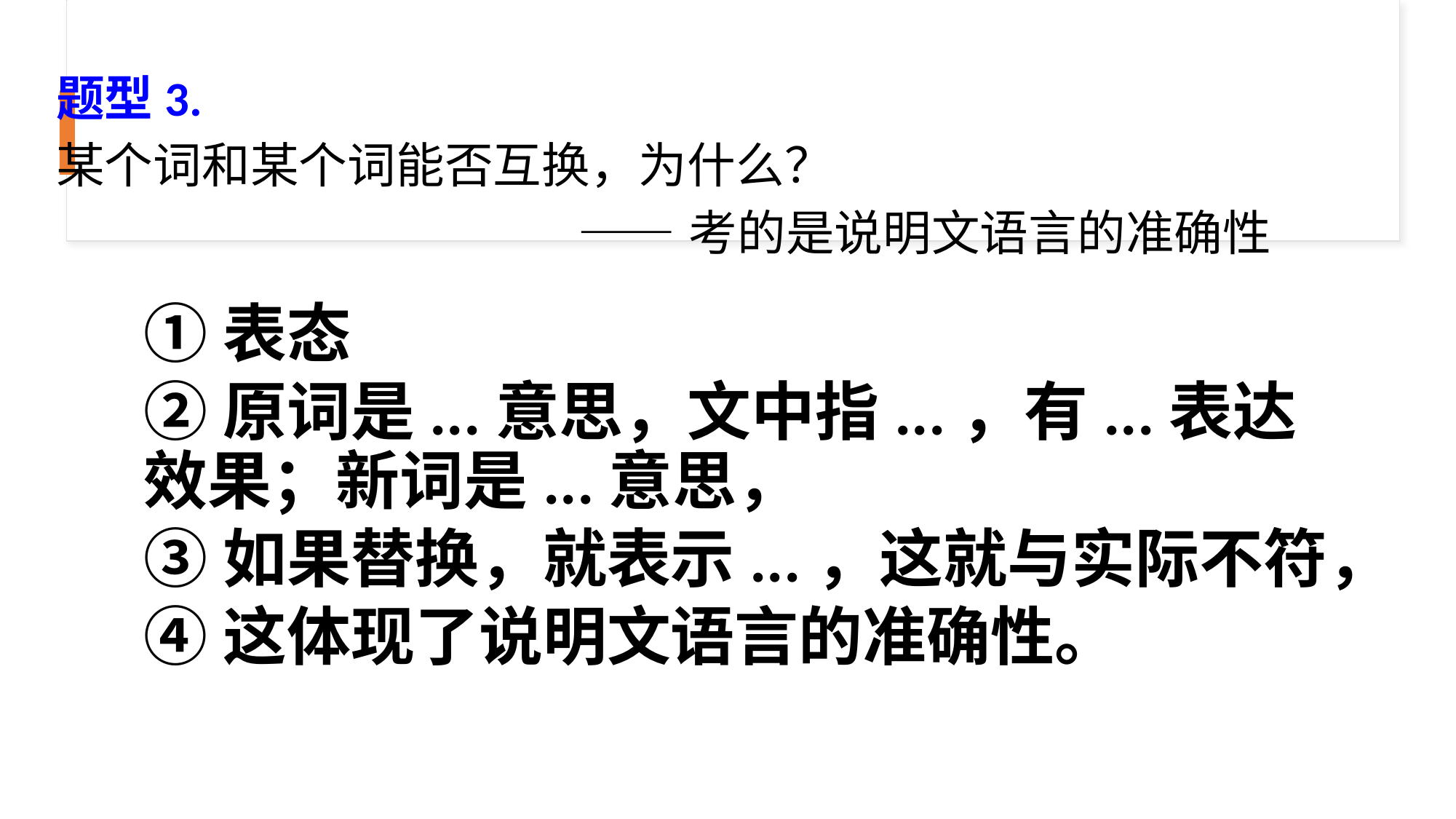

题型3.
某个词和某个词能否互换，为什么？
                                                ——考的是说明文语言的准确性

①表态
②原词是...意思，文中指...，有...表达效果；新词是...意思，
③如果替换，就表示...，这就与实际不符，
④这体现了说明文语言的准确性。